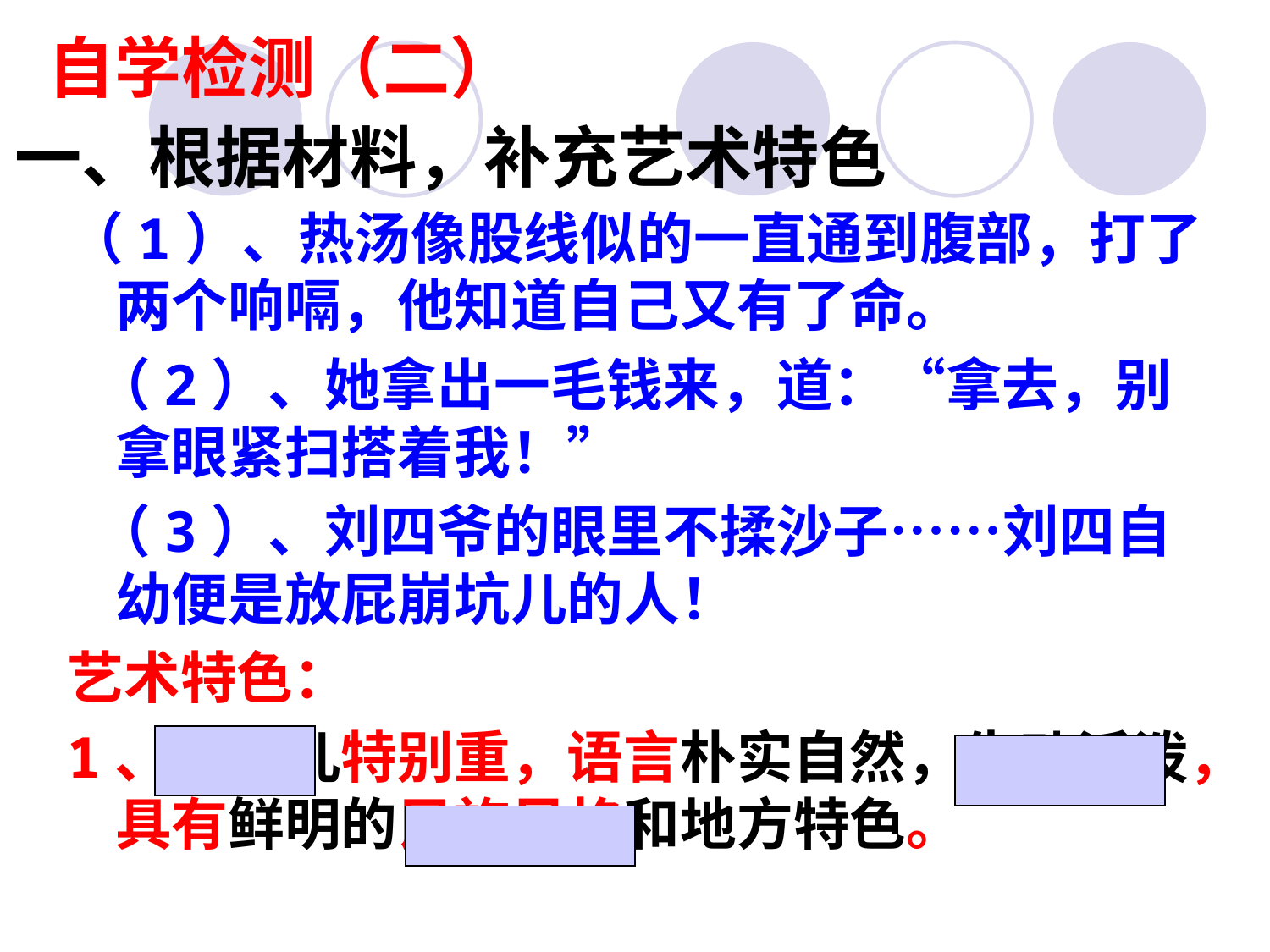

# 自学检测（二）
一、根据材料，补充艺术特色
（1）、热汤像股线似的一直通到腹部，打了两个响嗝，他知道自己又有了命。
 （2）、她拿出一毛钱来，道：“拿去，别拿眼紧扫搭着我！”
 （3）、刘四爷的眼里不揉沙子……刘四自幼便是放屁崩坑儿的人！
艺术特色：
1、京味儿特别重，语言朴实自然，生动活泼，具有鲜明的民族风格和地方特色。